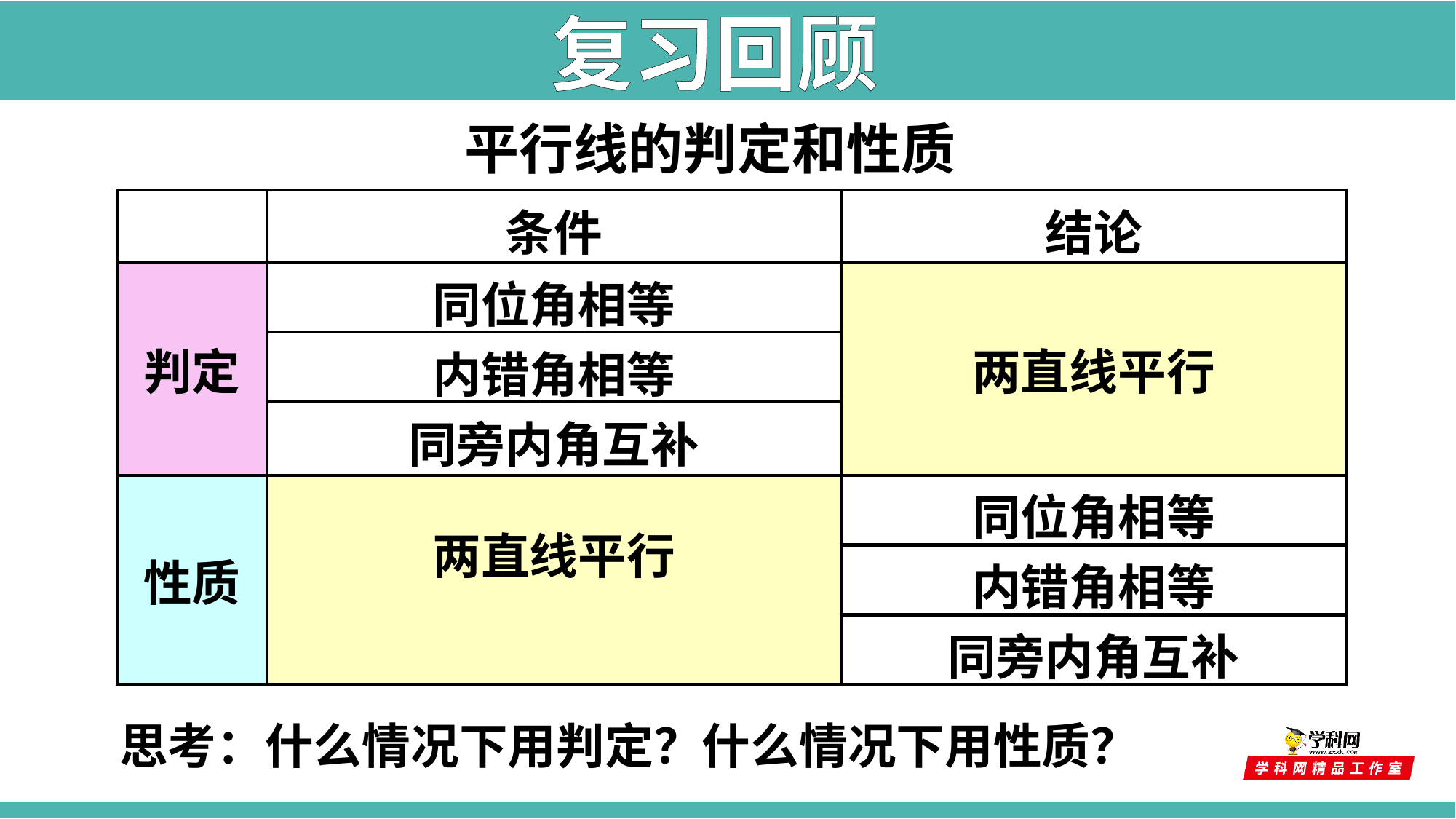

复习回顾
平行线的判定和性质
|  | 条件 | 结论 |
| --- | --- | --- |
| 判定 | 同位角相等 | 两直线平行 |
|  | 内错角相等 |  |
|  | 同旁内角互补 |  |
| 性质 | 两直线平行 | 同位角相等 |
|  |  | 内错角相等 |
|  |  | 同旁内角互补 |
思考：什么情况下用判定？什么情况下用性质？